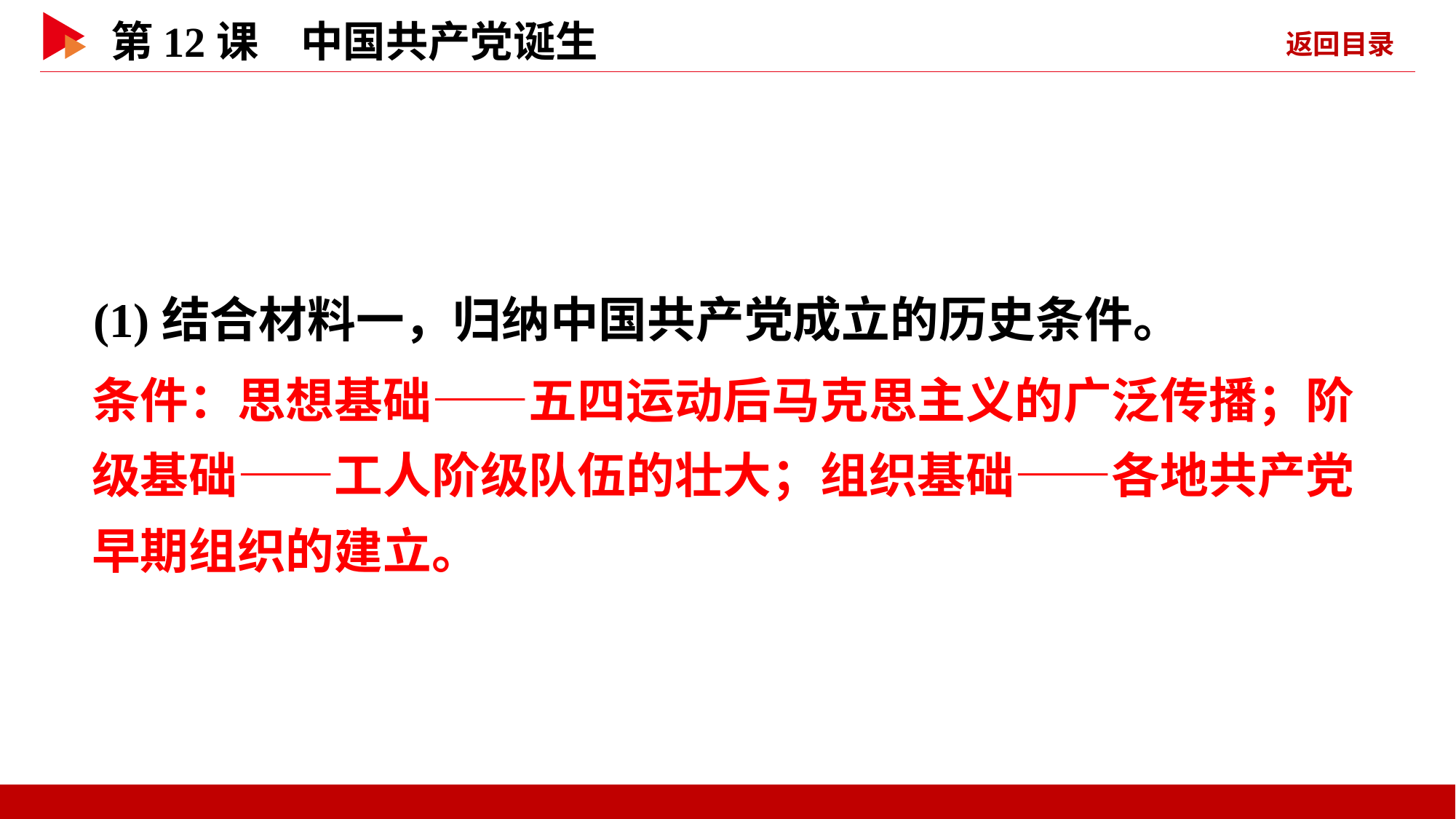

(1)结合材料一，归纳中国共产党成立的历史条件。
条件：思想基础——五四运动后马克思主义的广泛传播；阶级基础——工人阶级队伍的壮大；组织基础——各地共产党早期组织的建立。